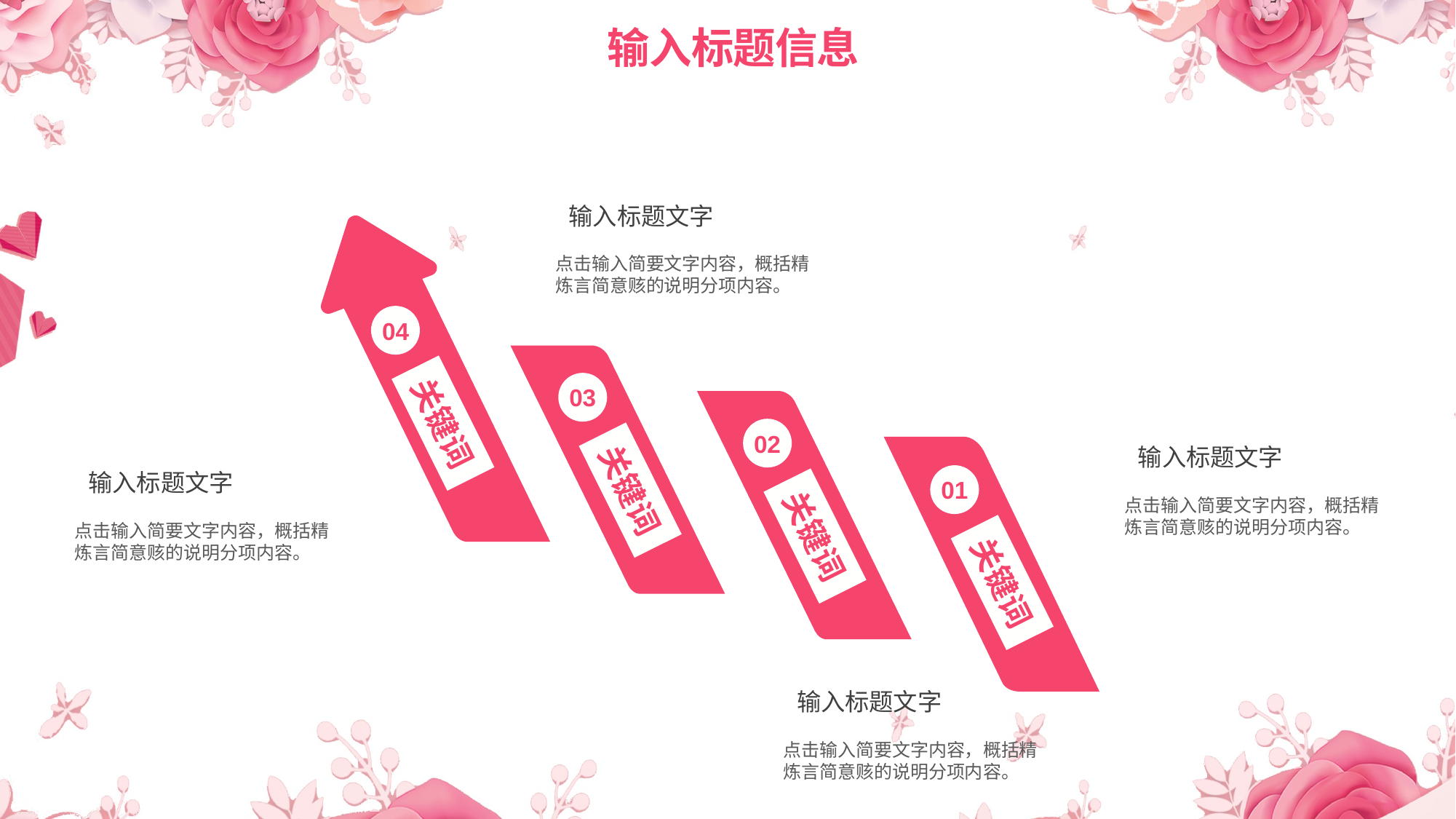

输入标题文字

点击输入简要文字内容，概括精炼言简意赅的说明分项内容。
04

03

关键词
02

输入标题文字
输入标题文字
关键词
01
点击输入简要文字内容，概括精炼言简意赅的说明分项内容。
关键词
点击输入简要文字内容，概括精炼言简意赅的说明分项内容。
关键词
输入标题文字
点击输入简要文字内容，概括精炼言简意赅的说明分项内容。